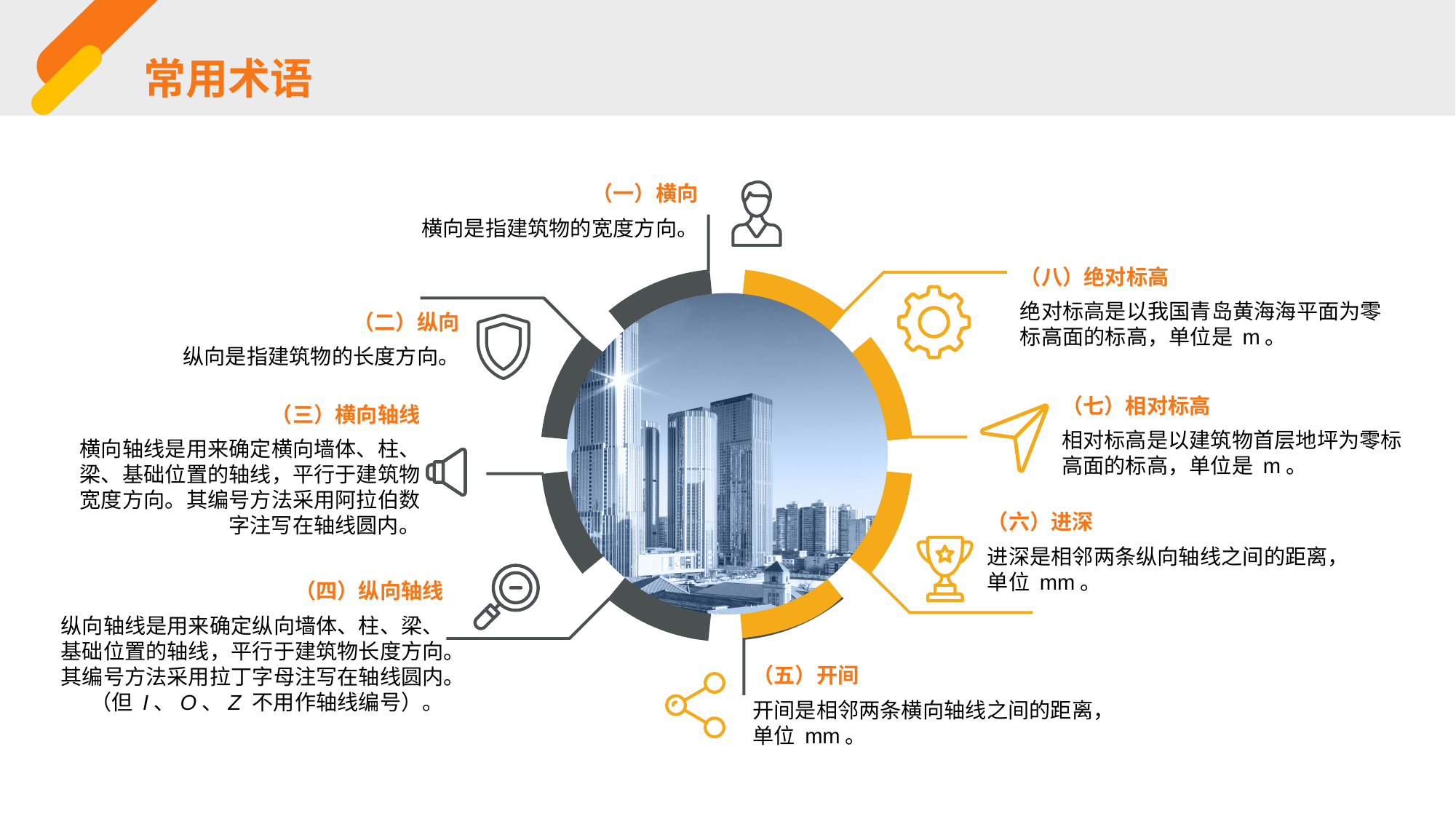

常用术语

（一）横向
横向是指建筑物的宽度方向。

（八）绝对标高
绝对标高是以我国青岛黄海海平面为零标高面的标高，单位是 m。

（二）纵向
纵向是指建筑物的长度方向。

（七）相对标高
相对标高是以建筑物首层地坪为零标高面的标高，单位是 m。
（三）横向轴线
横向轴线是用来确定横向墙体、柱、梁、基础位置的轴线，平行于建筑物宽度方向。其编号方法采用阿拉伯数字注写在轴线圆内。

（六）进深
进深是相邻两条纵向轴线之间的距离，单位 mm。

（四）纵向轴线
纵向轴线是用来确定纵向墙体、柱、梁、基础位置的轴线，平行于建筑物长度方向。其编号方法采用拉丁字母注写在轴线圆内。（但 I、O、Z 不用作轴线编号）。

（五）开间
开间是相邻两条横向轴线之间的距离，单位 mm。